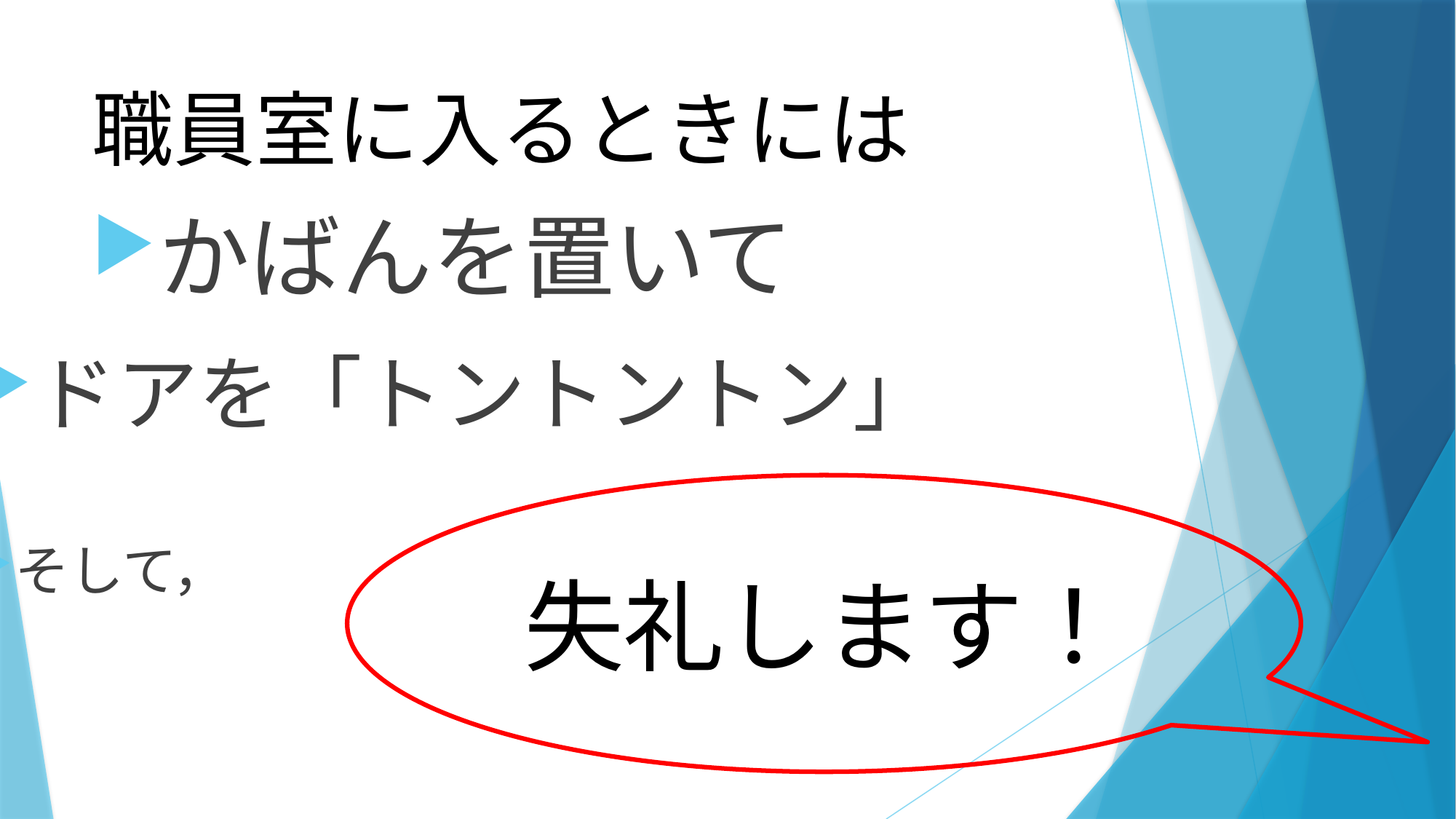

# 職員室に入るときには
かばんを置いて

ドアを「トントントン」

そして，
失礼します！